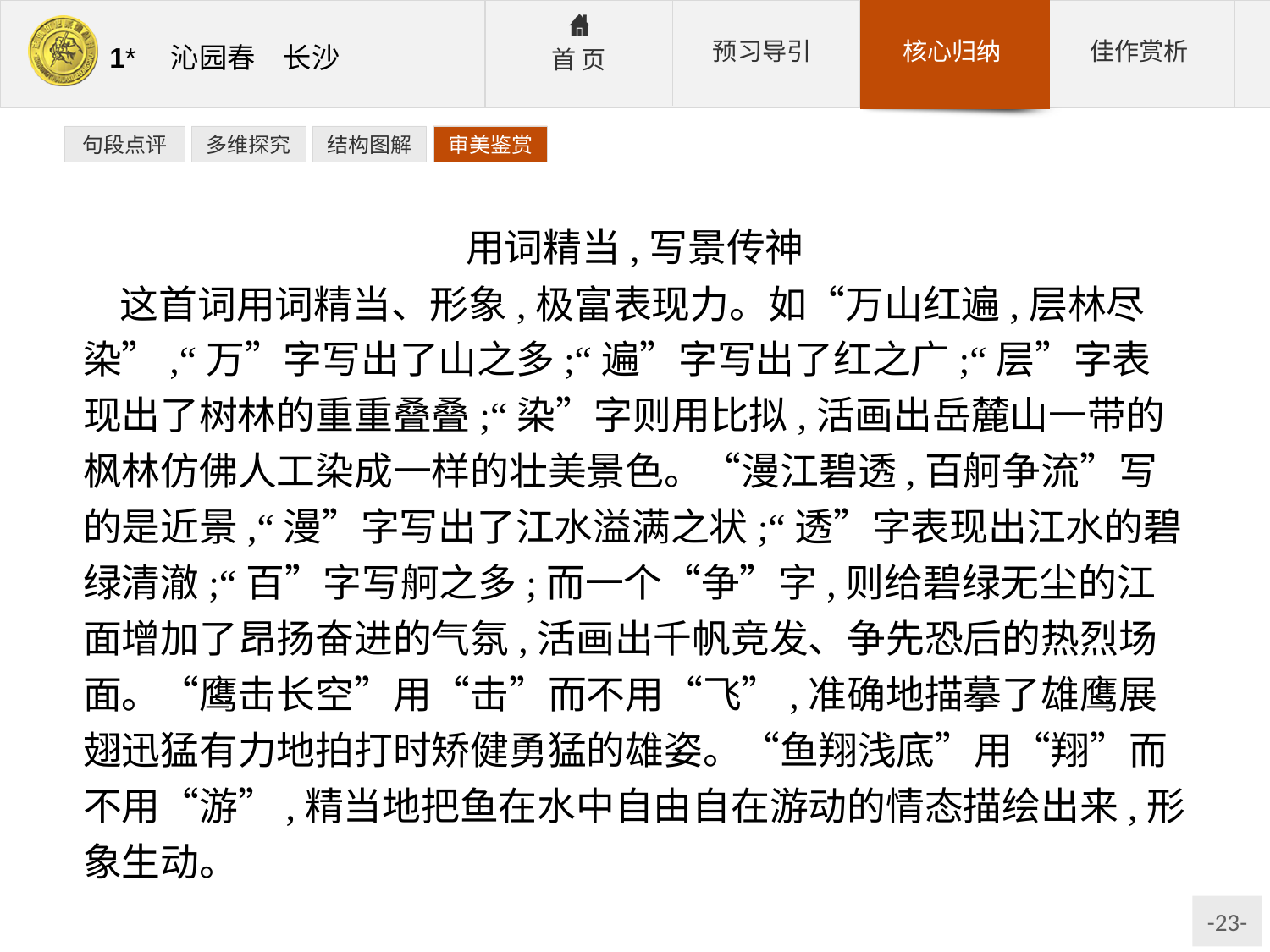

句段点评
多维探究
结构图解
审美鉴赏
用词精当,写景传神
这首词用词精当、形象,极富表现力。如“万山红遍,层林尽染”,“万”字写出了山之多;“遍”字写出了红之广;“层”字表现出了树林的重重叠叠;“染”字则用比拟,活画出岳麓山一带的枫林仿佛人工染成一样的壮美景色。“漫江碧透,百舸争流”写的是近景,“漫”字写出了江水溢满之状;“透”字表现出江水的碧绿清澈;“百”字写舸之多;而一个“争”字,则给碧绿无尘的江面增加了昂扬奋进的气氛,活画出千帆竞发、争先恐后的热烈场面。“鹰击长空”用“击”而不用“飞”,准确地描摹了雄鹰展翅迅猛有力地拍打时矫健勇猛的雄姿。“鱼翔浅底”用“翔”而不用“游”,精当地把鱼在水中自由自在游动的情态描绘出来,形象生动。